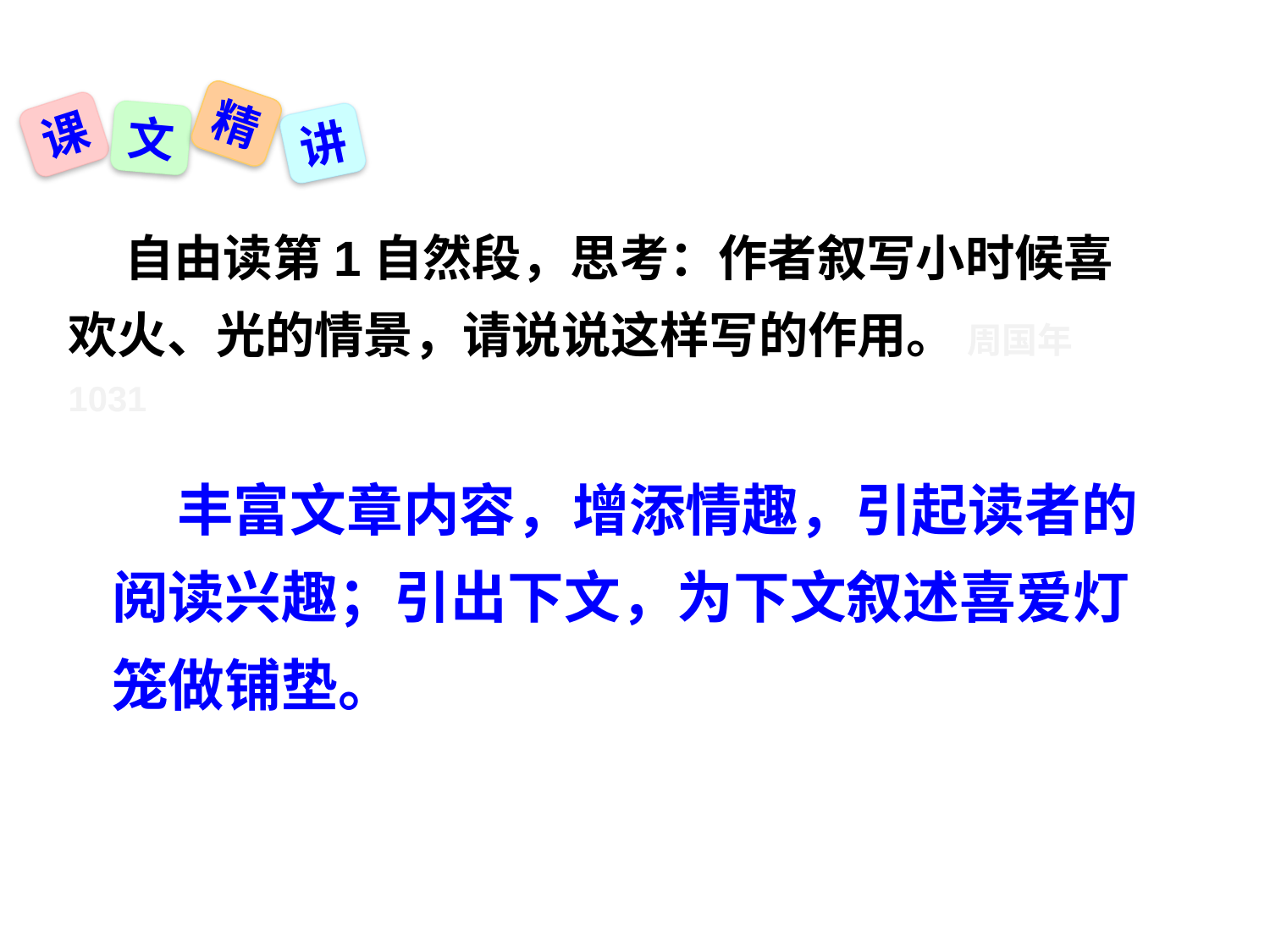

精
课
文
讲
    自由读第1自然段，思考：作者叙写小时候喜欢火、光的情景，请说说这样写的作用。 周国年1031
    丰富文章内容，增添情趣，引起读者的阅读兴趣；引出下文，为下文叙述喜爱灯笼做铺垫。